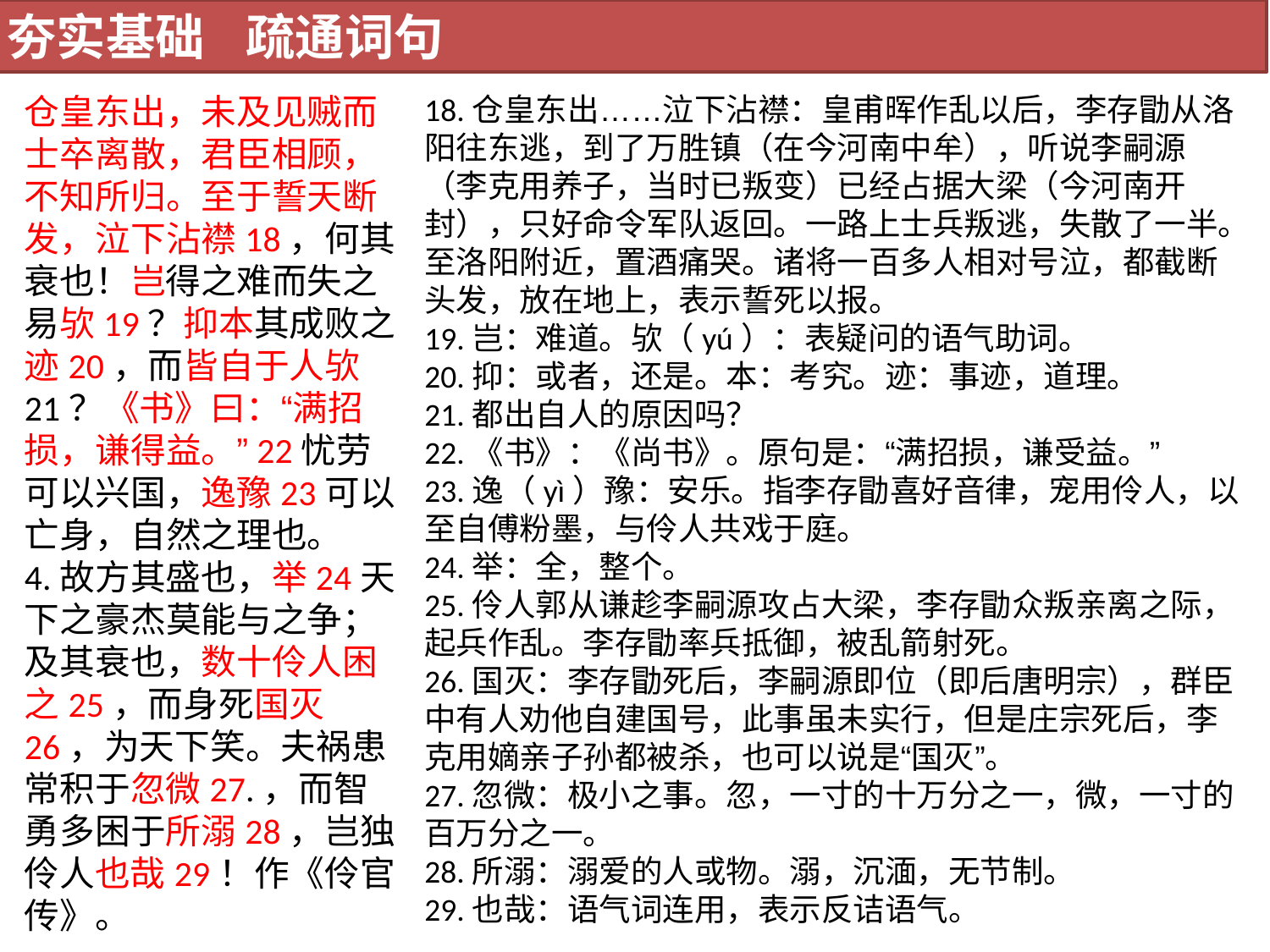

夯实基础   疏通词句
仓皇东出，未及见贼而士卒离散，君臣相顾，不知所归。至于誓天断发，泣下沾襟18，何其衰也！岂得之难而失之易欤19？抑本其成败之迹20，而皆自于人欤21？《书》曰：“满招损，谦得益。”22忧劳可以兴国，逸豫23可以亡身，自然之理也。
4.故方其盛也，举24天下之豪杰莫能与之争；及其衰也，数十伶人困之25，而身死国灭26，为天下笑。夫祸患常积于忽微27.，而智勇多困于所溺28，岂独伶人也哉29！作《伶官传》。
18.仓皇东出……泣下沾襟：皇甫晖作乱以后，李存勖从洛阳往东逃，到了万胜镇（在今河南中牟），听说李嗣源（李克用养子，当时已叛变）已经占据大梁（今河南开封），只好命令军队返回。一路上士兵叛逃，失散了一半。至洛阳附近，置酒痛哭。诸将一百多人相对号泣，都截断头发，放在地上，表示誓死以报。
19.岂：难道。欤（yú）：表疑问的语气助词。
20.抑：或者，还是。本：考究。迹：事迹，道理。
21.都出自人的原因吗？
22.《书》：《尚书》。原句是：“满招损，谦受益。”
23.逸（yì）豫：安乐。指李存勖喜好音律，宠用伶人，以至自傅粉墨，与伶人共戏于庭。
24.举：全，整个。
25.伶人郭从谦趁李嗣源攻占大梁，李存勖众叛亲离之际，起兵作乱。李存勖率兵抵御，被乱箭射死。
26.国灭：李存勖死后，李嗣源即位（即后唐明宗），群臣中有人劝他自建国号，此事虽未实行，但是庄宗死后，李克用嫡亲子孙都被杀，也可以说是“国灭”。
27.忽微：极小之事。忽，一寸的十万分之一，微，一寸的百万分之一。
28.所溺：溺爱的人或物。溺，沉湎，无节制。
29.也哉：语气词连用，表示反诘语气。